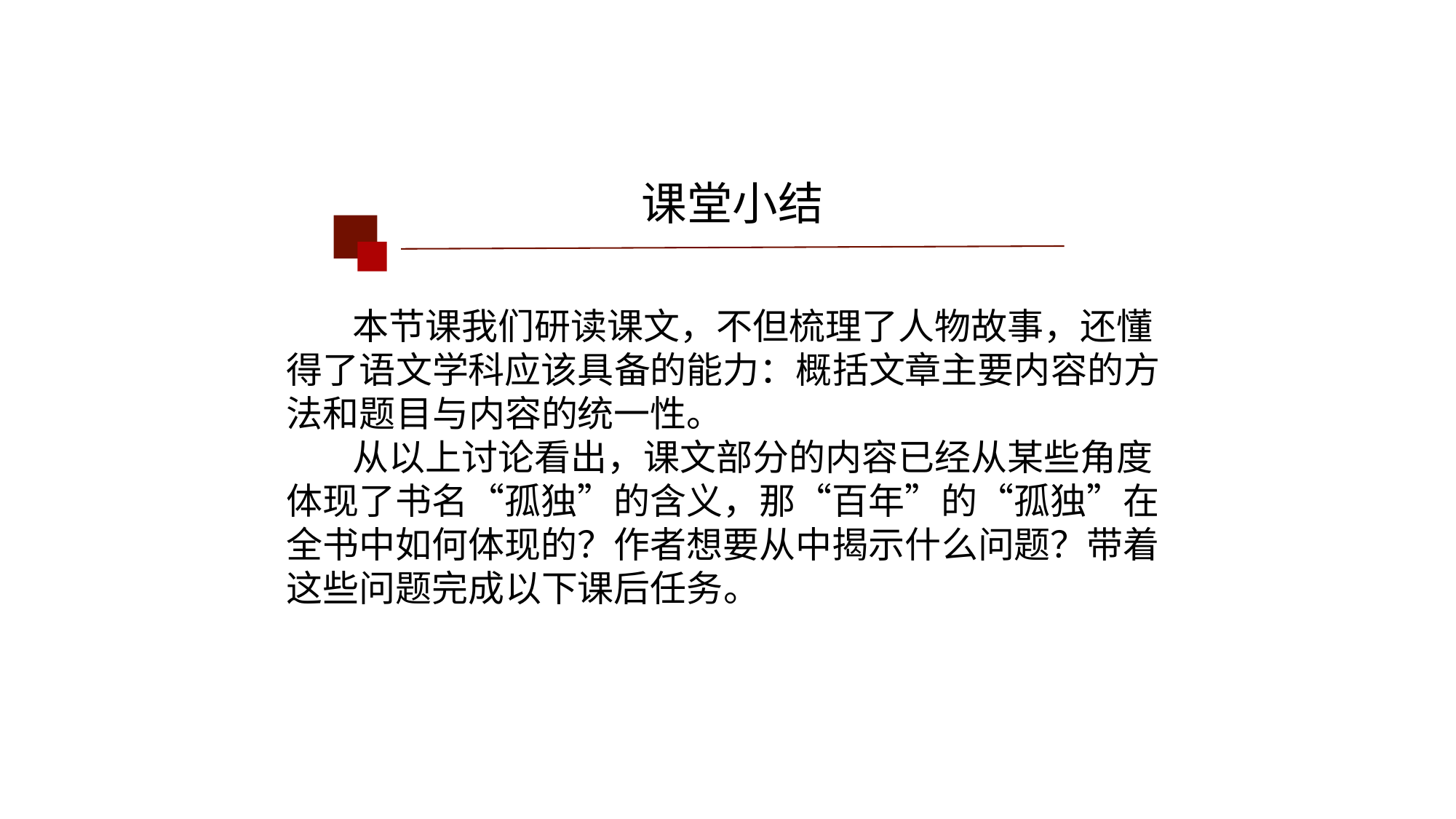

课堂小结

       本节课我们研读课文，不但梳理了人物故事，还懂得了语文学科应该具备的能力：概括文章主要内容的方法和题目与内容的统一性。
       从以上讨论看出，课文部分的内容已经从某些角度体现了书名“孤独”的含义，那“百年”的“孤独”在全书中如何体现的？作者想要从中揭示什么问题？带着这些问题完成以下课后任务。